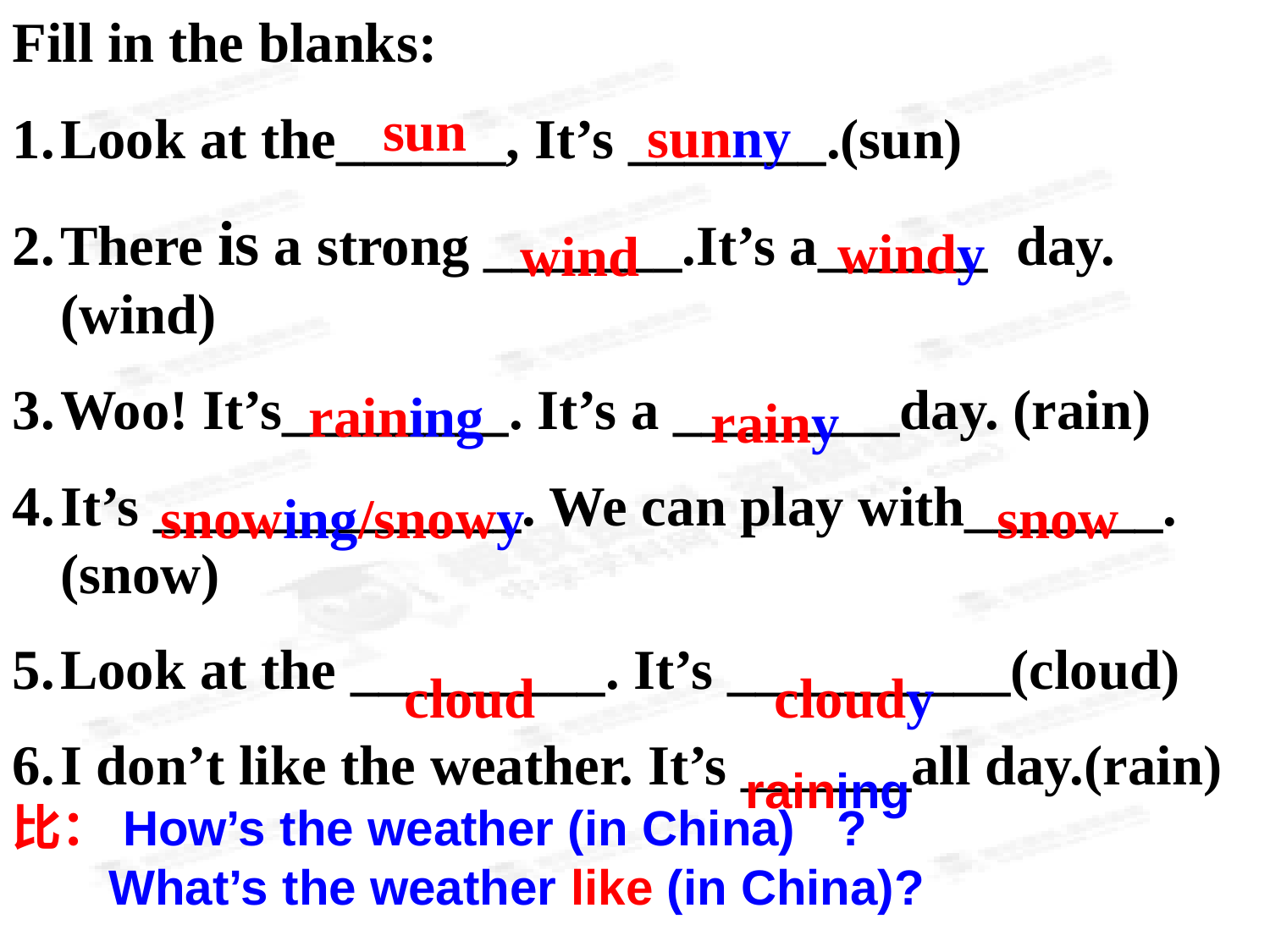

Fill in the blanks:
Look at the______, It’s _______.(sun)
There is a strong _______.It’s a______  day. (wind)
Woo! It’s________. It’s a ________day. (rain)
It’s _____________. We can play with_______. (snow)
Look at the _________. It’s __________(cloud)
I don’t like the weather. It’s ______all day.(rain)
比：How’s the weather (in China)   ?
       What’s the weather like (in China)?组.卷.网

sun
sunny
windy
wind
raining
rainy
snowing/snowy
snow
cloud
cloudy
 raining